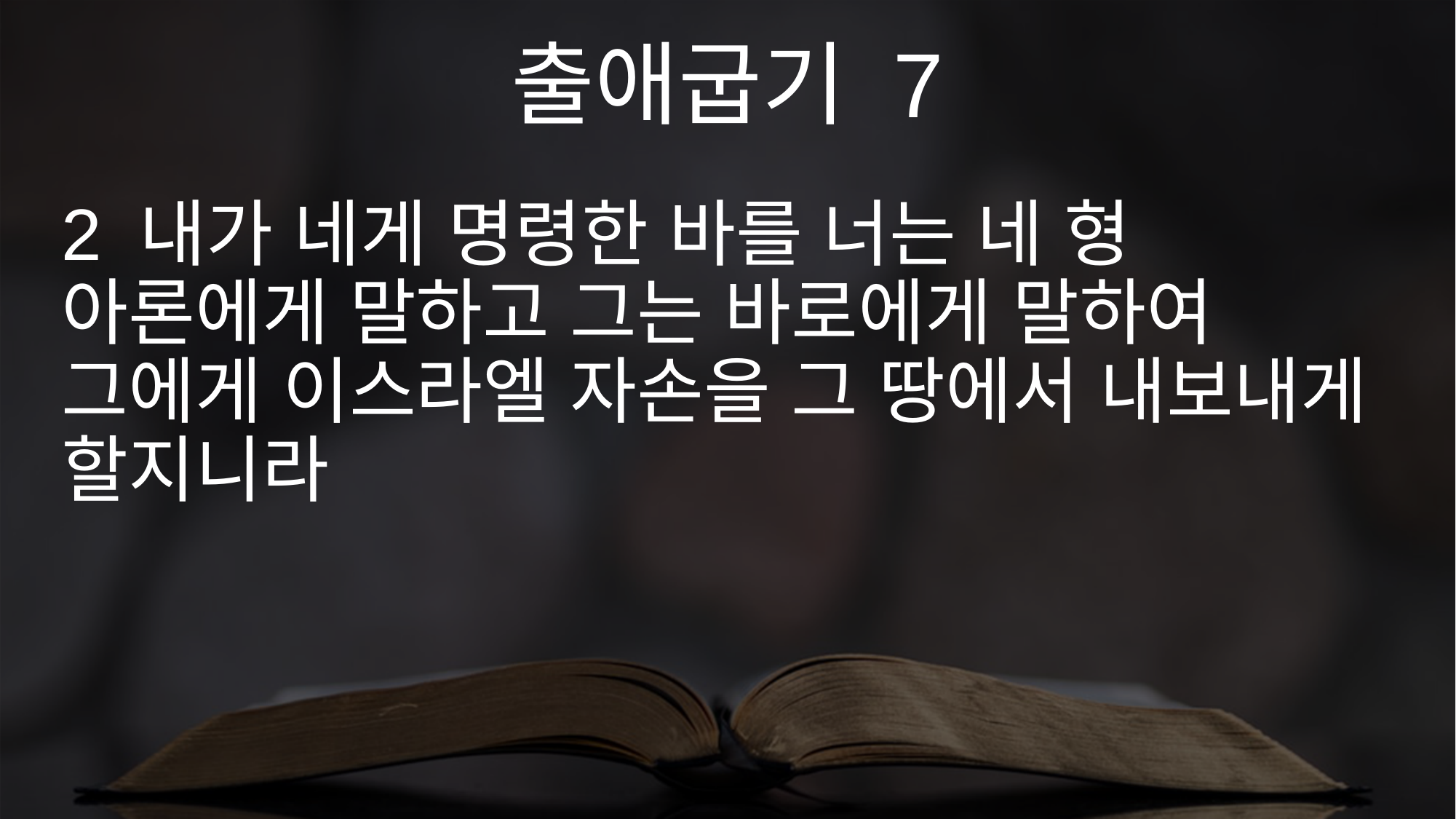

출애굽기 7
2 내가 네게 명령한 바를 너는 네 형 아론에게 말하고 그는 바로에게 말하여 그에게 이스라엘 자손을 그 땅에서 내보내게 할지니라